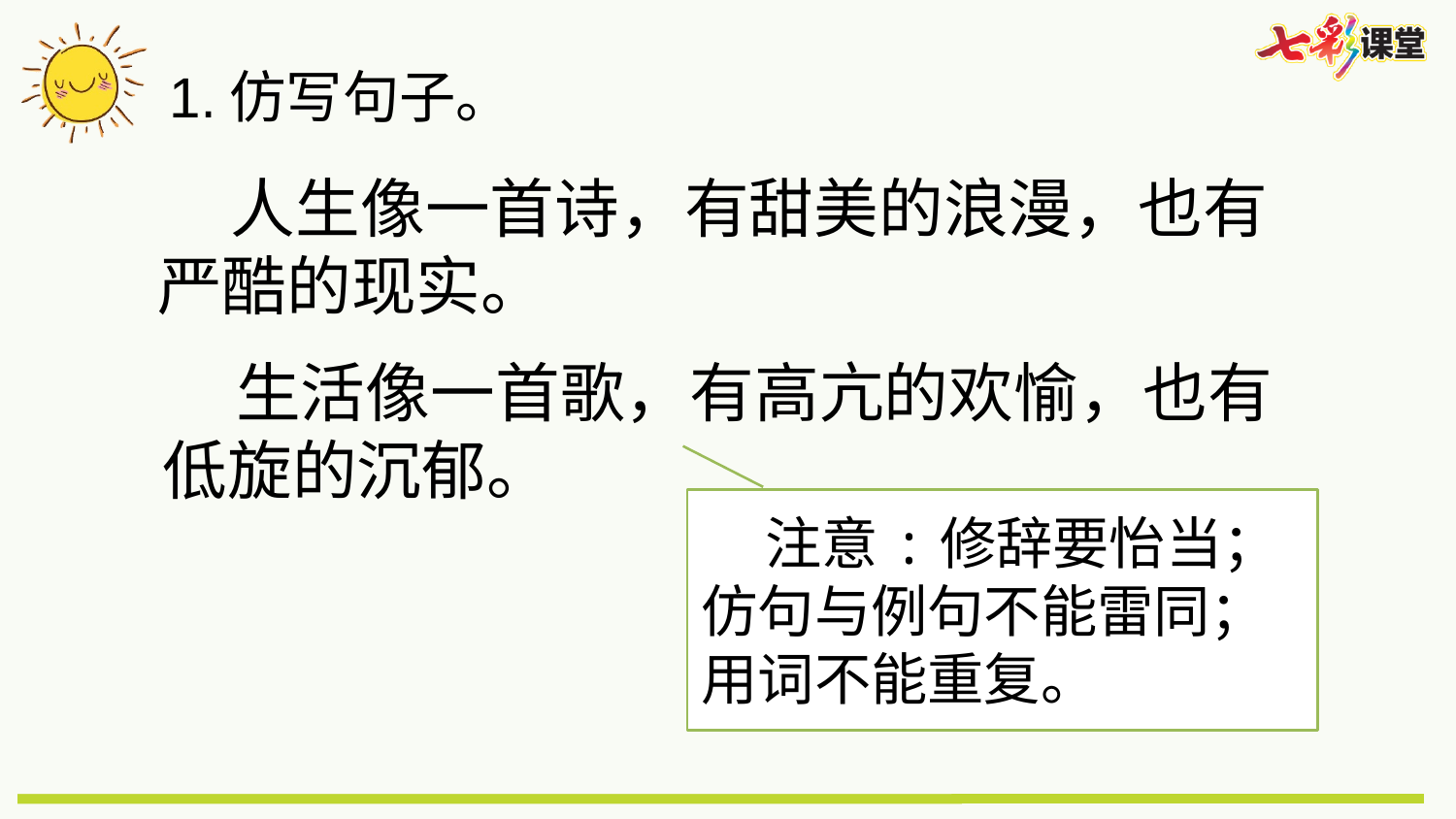

1.仿写句子。
    人生像一首诗，有甜美的浪漫，也有严酷的现实。
    生活像一首歌，有高亢的欢愉，也有低旋的沉郁。
    注意:修辞要怡当；仿句与例句不能雷同；用词不能重复。